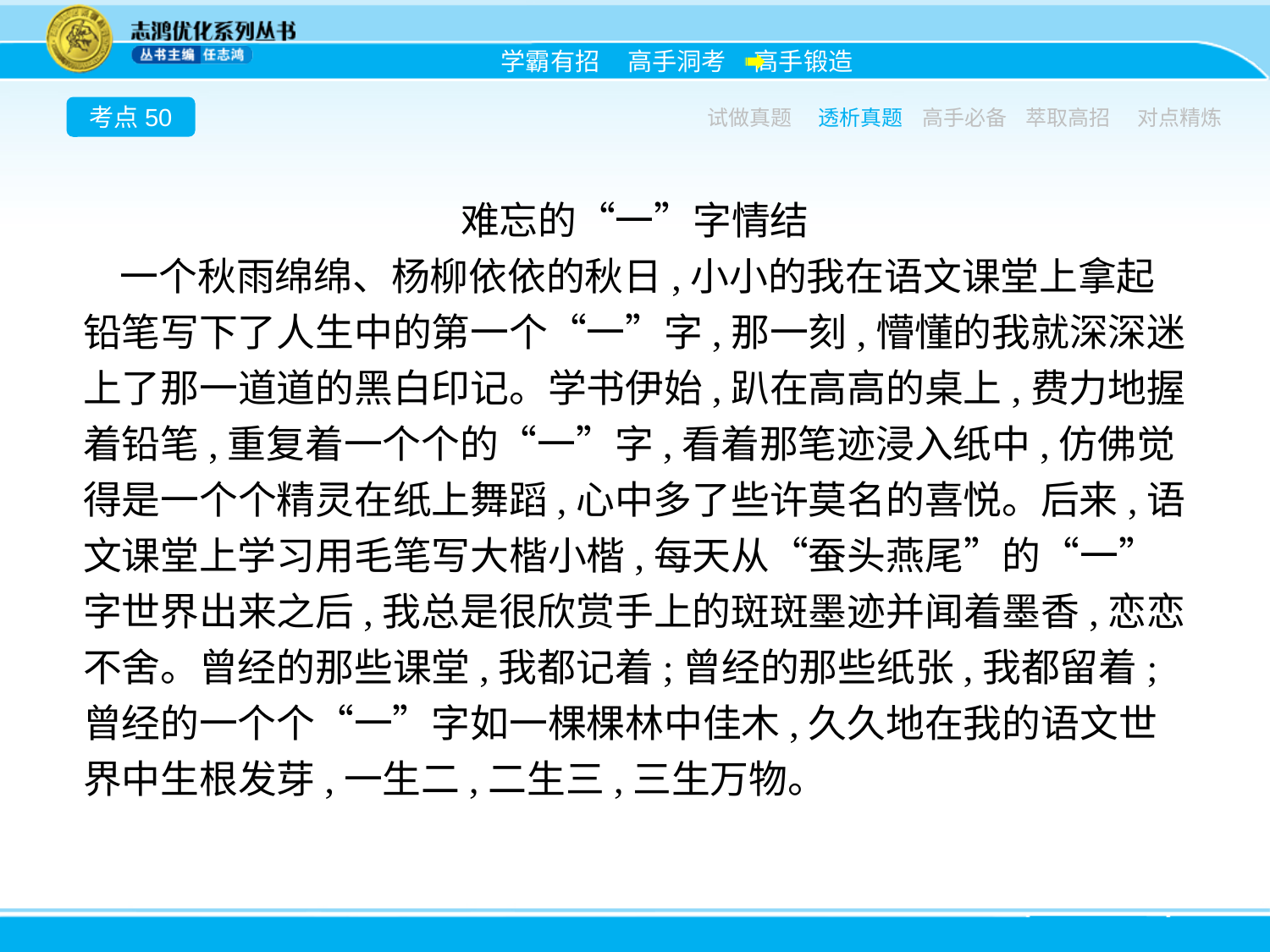

考点50
试做真题
透析真题
高手必备
萃取高招
对点精炼
难忘的“一”字情结
一个秋雨绵绵、杨柳依依的秋日,小小的我在语文课堂上拿起铅笔写下了人生中的第一个“一”字,那一刻,懵懂的我就深深迷上了那一道道的黑白印记。学书伊始,趴在高高的桌上,费力地握着铅笔,重复着一个个的“一”字,看着那笔迹浸入纸中,仿佛觉得是一个个精灵在纸上舞蹈,心中多了些许莫名的喜悦。后来,语文课堂上学习用毛笔写大楷小楷,每天从“蚕头燕尾”的“一”字世界出来之后,我总是很欣赏手上的斑斑墨迹并闻着墨香,恋恋不舍。曾经的那些课堂,我都记着;曾经的那些纸张,我都留着;曾经的一个个“一”字如一棵棵林中佳木,久久地在我的语文世界中生根发芽,一生二,二生三,三生万物。